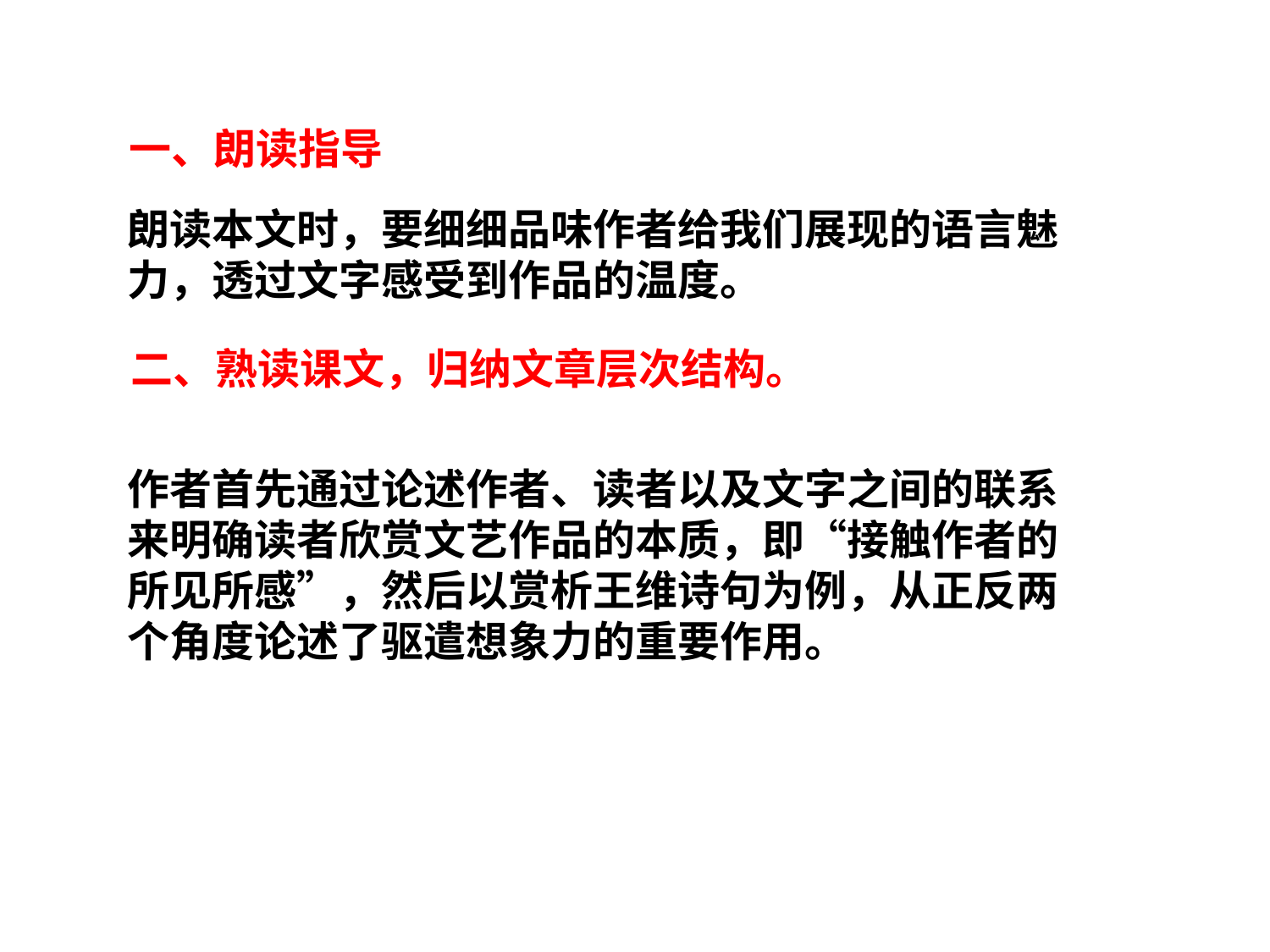

一、朗读指导
朗读本文时，要细细品味作者给我们展现的语言魅力，透过文字感受到作品的温度。

二、熟读课文，归纳文章层次结构。

作者首先通过论述作者、读者以及文字之间的联系来明确读者欣赏文艺作品的本质，即“接触作者的所见所感”，然后以赏析王维诗句为例，从正反两个角度论述了驱遣想象力的重要作用。